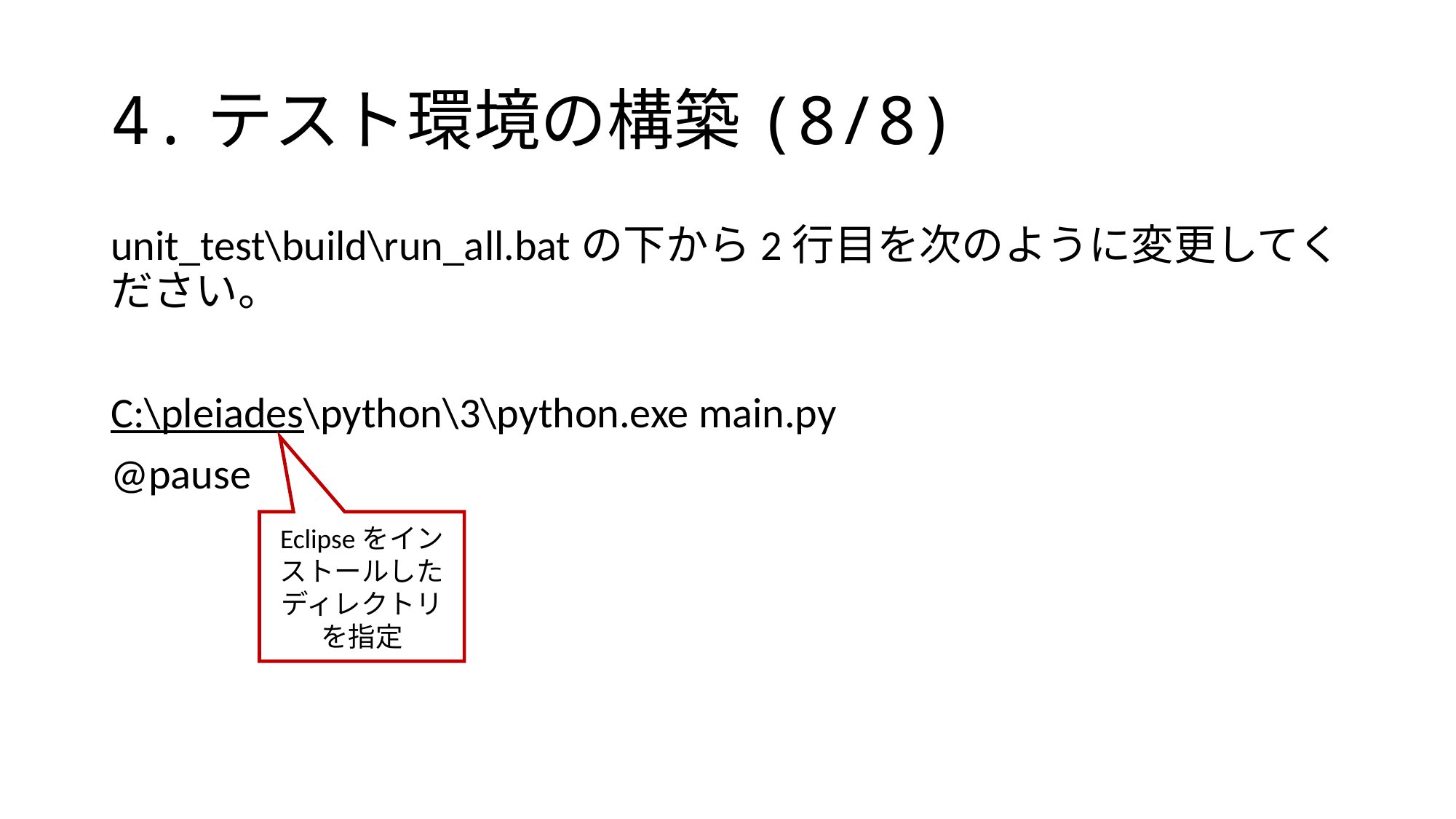

# 4.テスト環境の構築(8/8)
unit_test\build\run_all.batの下から2行目を次のように変更してください。

C:\pleiades\python\3\python.exe main.py
@pause
Eclipseをインストールしたディレクトリを指定